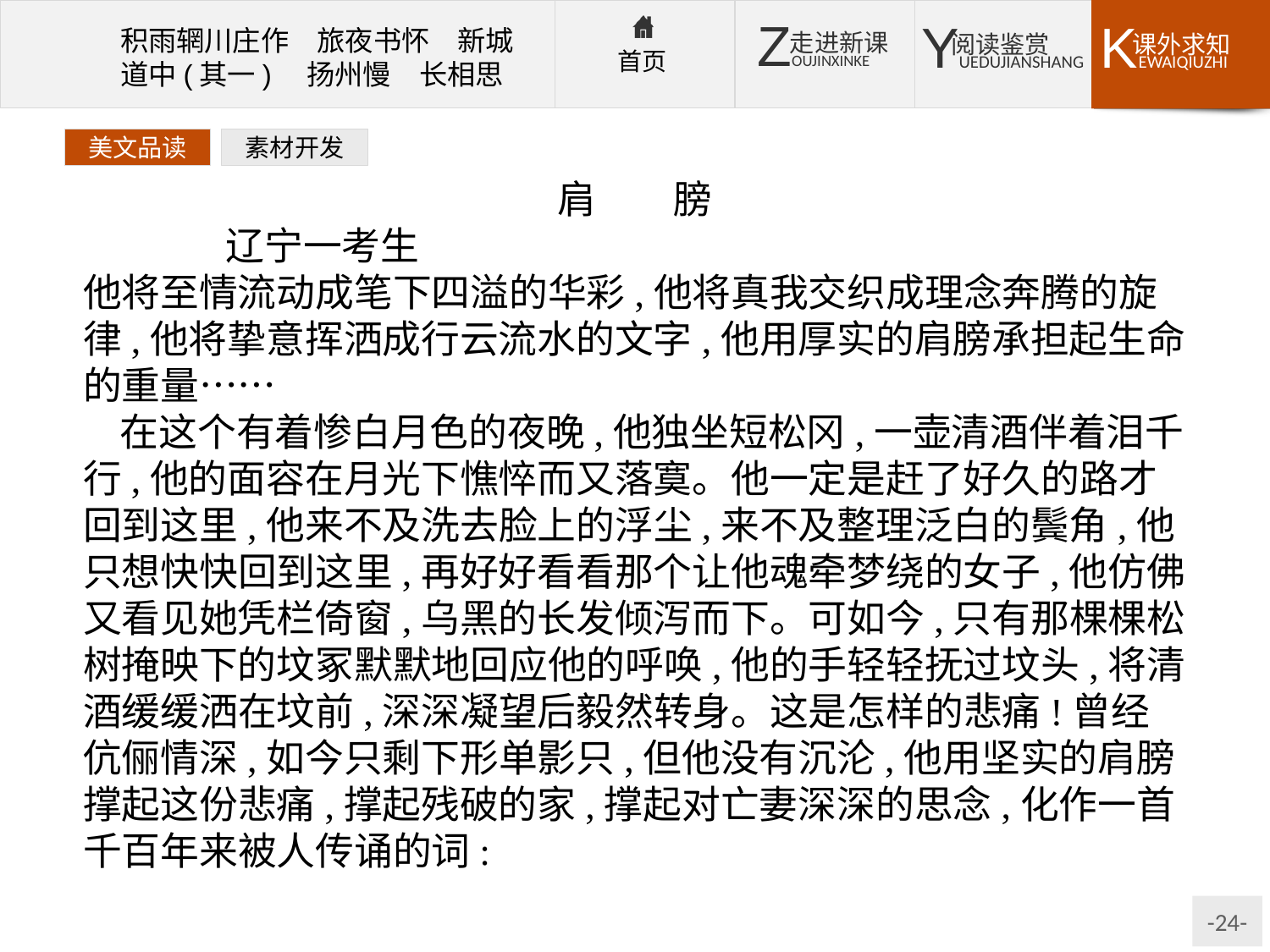

美文品读
素材开发
肩　　膀
	辽宁一考生
他将至情流动成笔下四溢的华彩,他将真我交织成理念奔腾的旋律,他将挚意挥洒成行云流水的文字,他用厚实的肩膀承担起生命的重量……
在这个有着惨白月色的夜晚,他独坐短松冈,一壶清酒伴着泪千行,他的面容在月光下憔悴而又落寞。他一定是赶了好久的路才回到这里,他来不及洗去脸上的浮尘,来不及整理泛白的鬓角,他只想快快回到这里,再好好看看那个让他魂牵梦绕的女子,他仿佛又看见她凭栏倚窗,乌黑的长发倾泻而下。可如今,只有那棵棵松树掩映下的坟冢默默地回应他的呼唤,他的手轻轻抚过坟头,将清酒缓缓洒在坟前,深深凝望后毅然转身。这是怎样的悲痛!曾经伉俪情深,如今只剩下形单影只,但他没有沉沦,他用坚实的肩膀撑起这份悲痛,撑起残破的家,撑起对亡妻深深的思念,化作一首千百年来被人传诵的词: